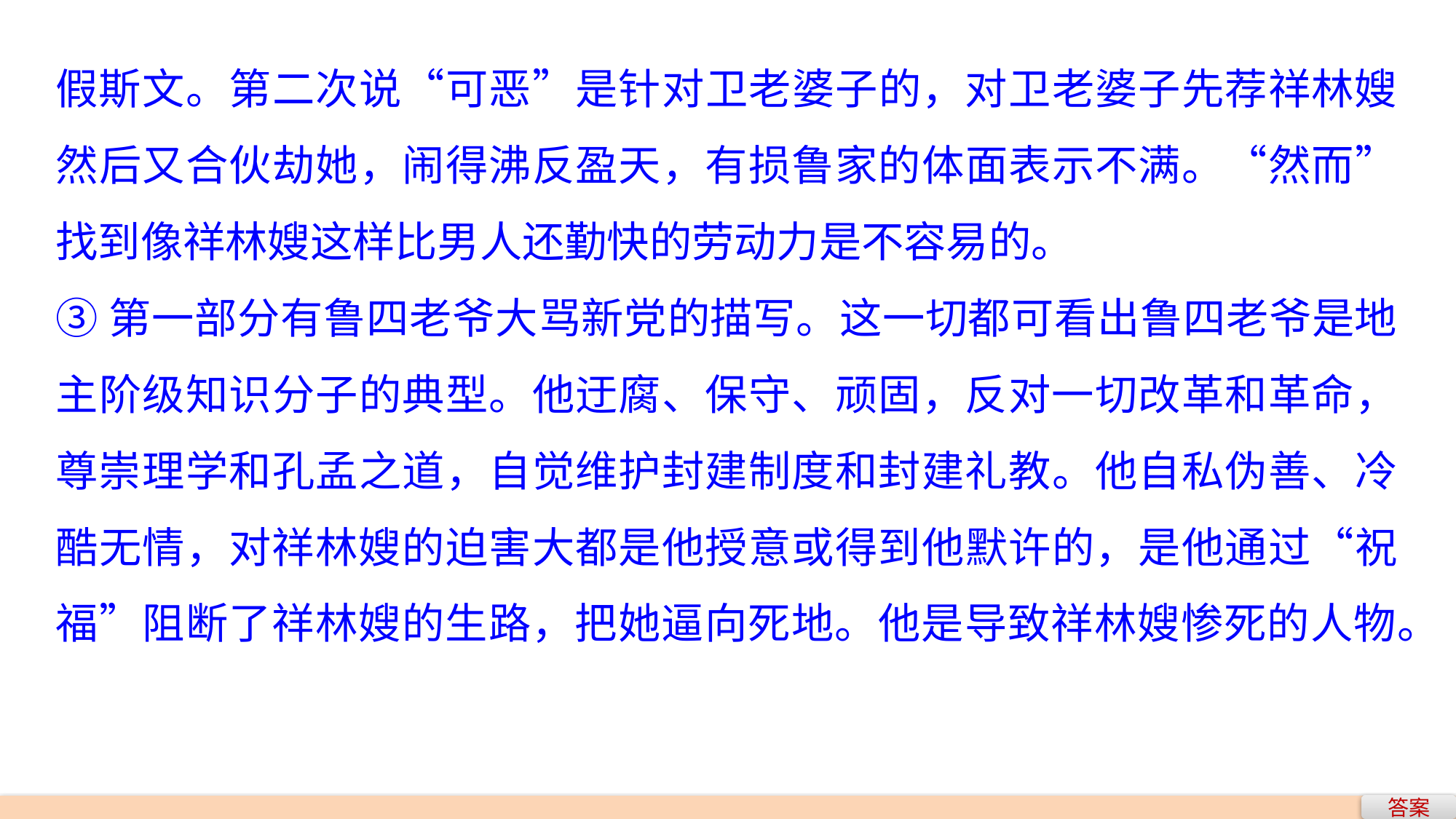

假斯文。第二次说“可恶”是针对卫老婆子的，对卫老婆子先荐祥林嫂然后又合伙劫她，闹得沸反盈天，有损鲁家的体面表示不满。“然而”找到像祥林嫂这样比男人还勤快的劳动力是不容易的。
③第一部分有鲁四老爷大骂新党的描写。这一切都可看出鲁四老爷是地主阶级知识分子的典型。他迂腐、保守、顽固，反对一切改革和革命，尊崇理学和孔孟之道，自觉维护封建制度和封建礼教。他自私伪善、冷酷无情，对祥林嫂的迫害大都是他授意或得到他默许的，是他通过“祝福”阻断了祥林嫂的生路，把她逼向死地。他是导致祥林嫂惨死的人物。
答案